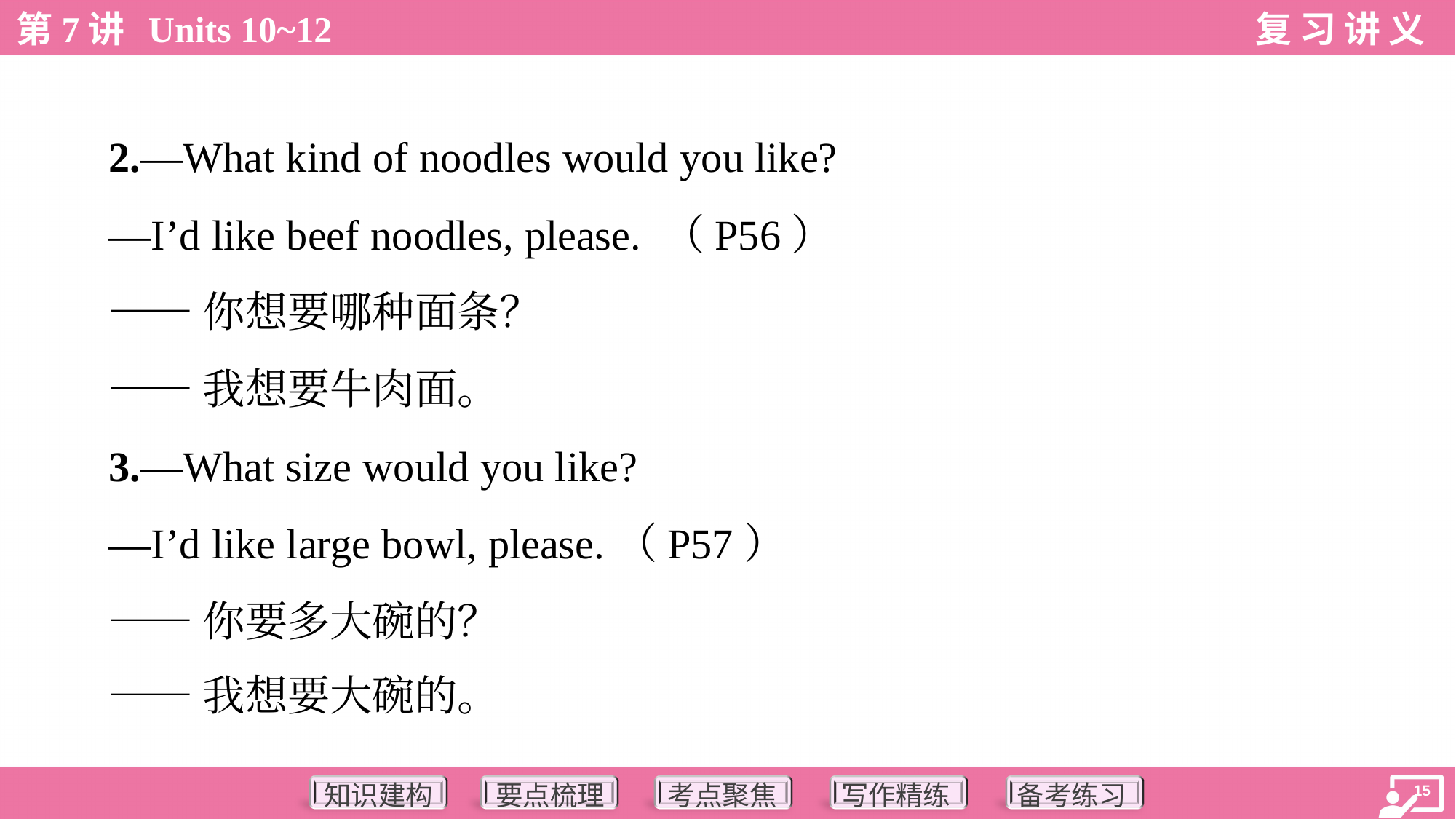

2.—What kind of noodles would you like?
    —I’d like beef noodles, please. （P56）
    ——你想要哪种面条？
    ——我想要牛肉面。
    3.—What size would you like?
    —I’d like large bowl, please.（P57）
    ——你要多大碗的？
    ——我想要大碗的。